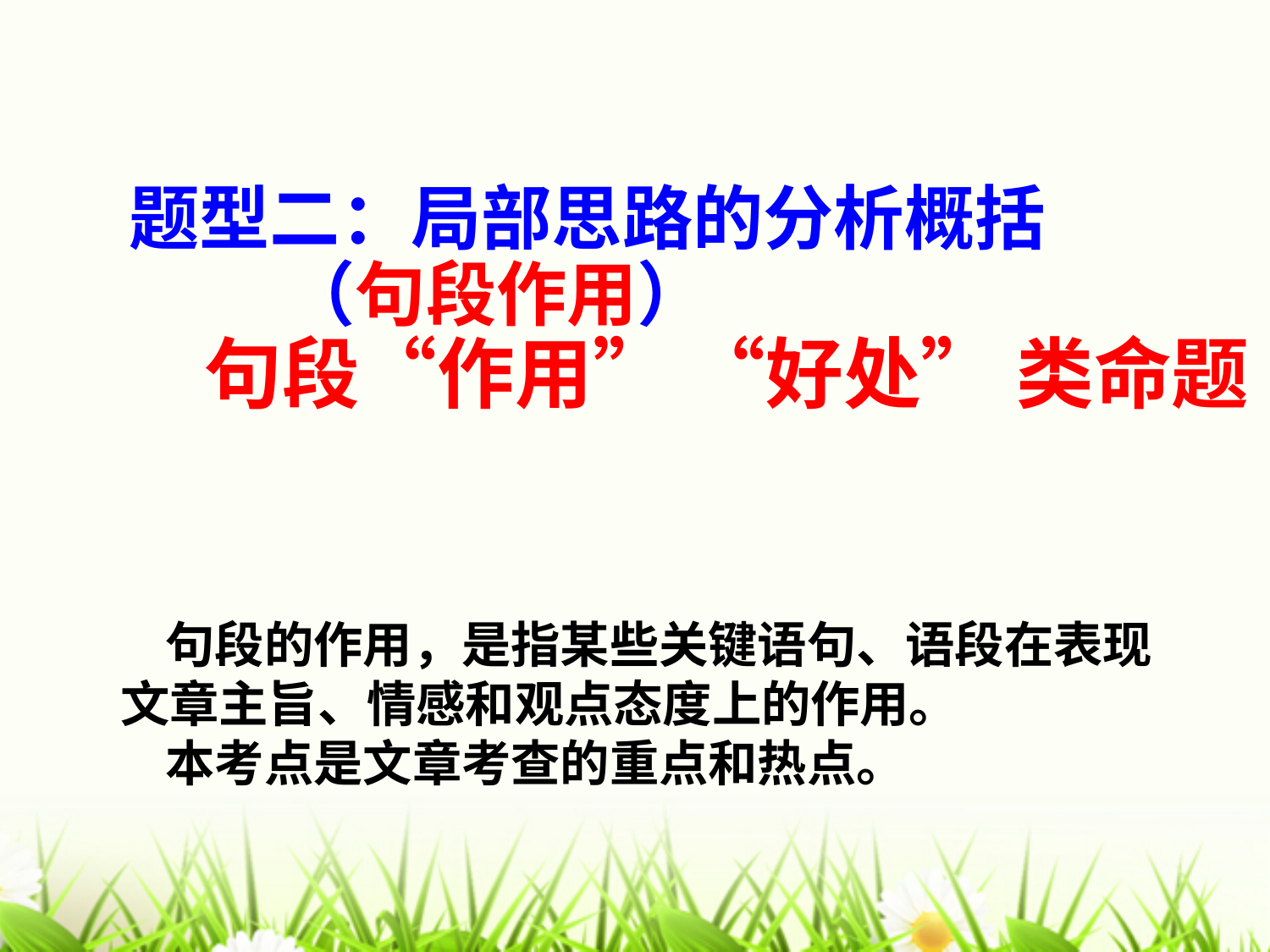

# 题型二：局部思路的分析概括 （句段作用） 句段“作用” “好处” 类命题
   句段的作用，是指某些关键语句、语段在表现文章主旨、情感和观点态度上的作用。
   本考点是文章考查的重点和热点。